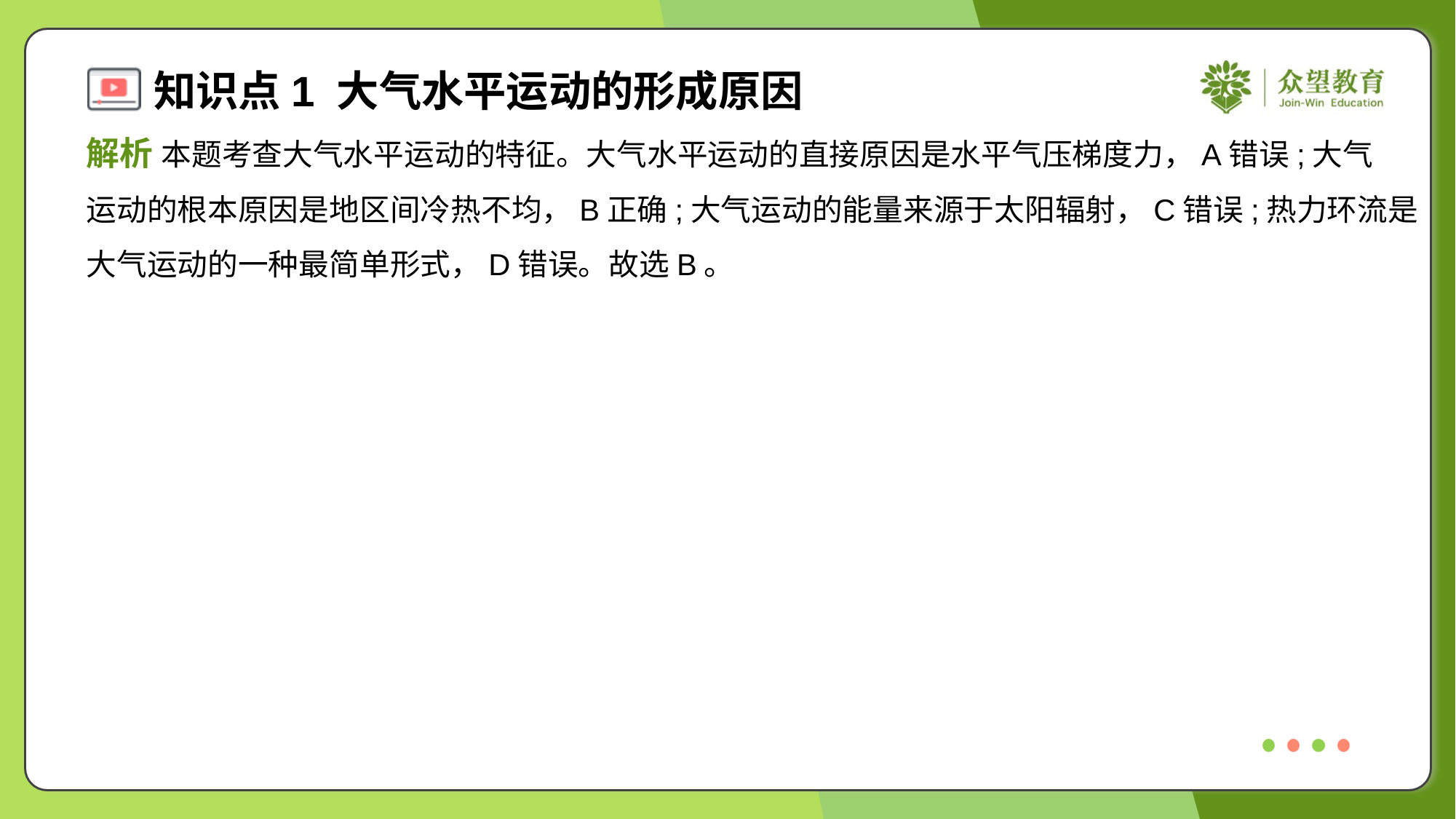

解析 本题考查大气水平运动的特征。大气水平运动的直接原因是水平气压梯度力，A错误;大气
运动的根本原因是地区间冷热不均，B正确;大气运动的能量来源于太阳辐射，C错误;热力环流是
大气运动的一种最简单形式，D错误。故选B。